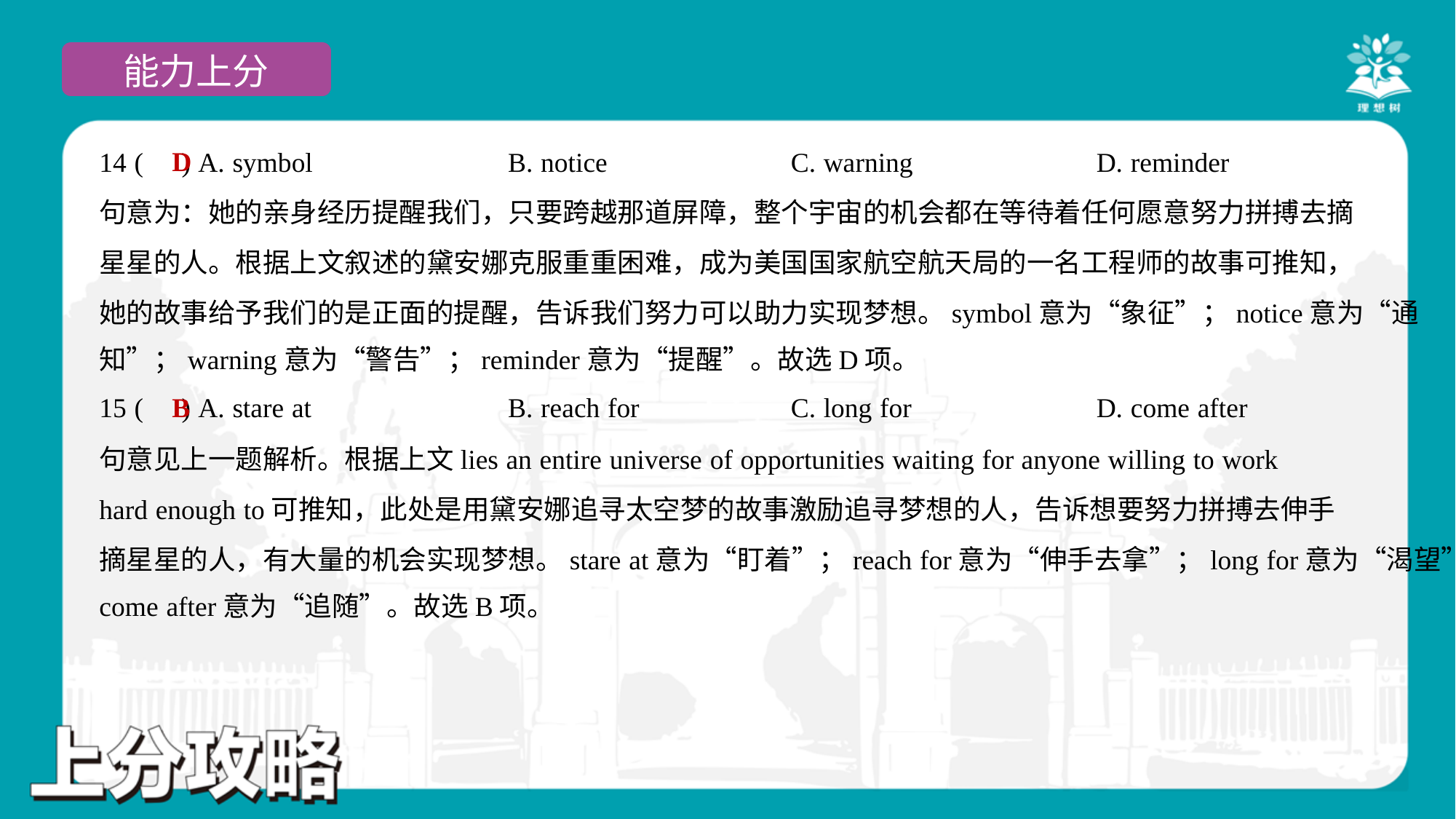

D
14 (     ) A. symbol	B. notice	C. warning	D. reminder
句意为：她的亲身经历提醒我们，只要跨越那道屏障，整个宇宙的机会都在等待着任何愿意努力拼搏去摘
星星的人。根据上文叙述的黛安娜克服重重困难，成为美国国家航空航天局的一名工程师的故事可推知，
她的故事给予我们的是正面的提醒，告诉我们努力可以助力实现梦想。symbol意为“象征”；notice意为“通
知”；warning意为“警告”；reminder意为“提醒”。故选D项。
B
15 (     ) A. stare at	B. reach for	C. long for	D. come after
句意见上一题解析。根据上文lies an entire universe of opportunities waiting for anyone willing to work
hard enough to可推知，此处是用黛安娜追寻太空梦的故事激励追寻梦想的人，告诉想要努力拼搏去伸手
摘星星的人，有大量的机会实现梦想。stare at意为“盯着”；reach for意为“伸手去拿”；long for意为“渴望”；
come after意为“追随”。故选B项。